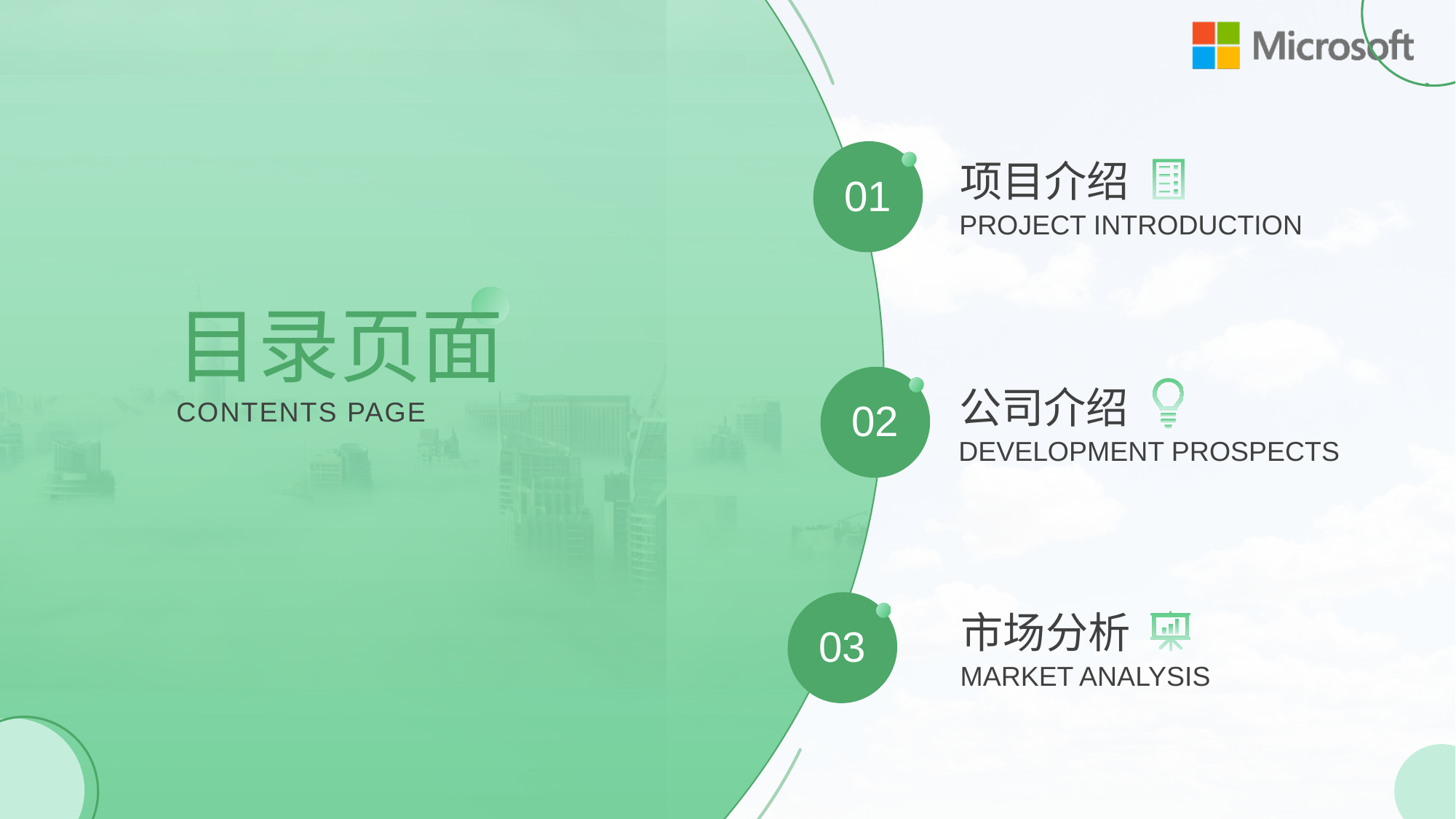

项目介绍

PROJECT INTRODUCTION
目录页面

公司介绍

CONTENTS PAGE

DEVELOPMENT PROSPECTS
市场分析

MARKET ANALYSIS